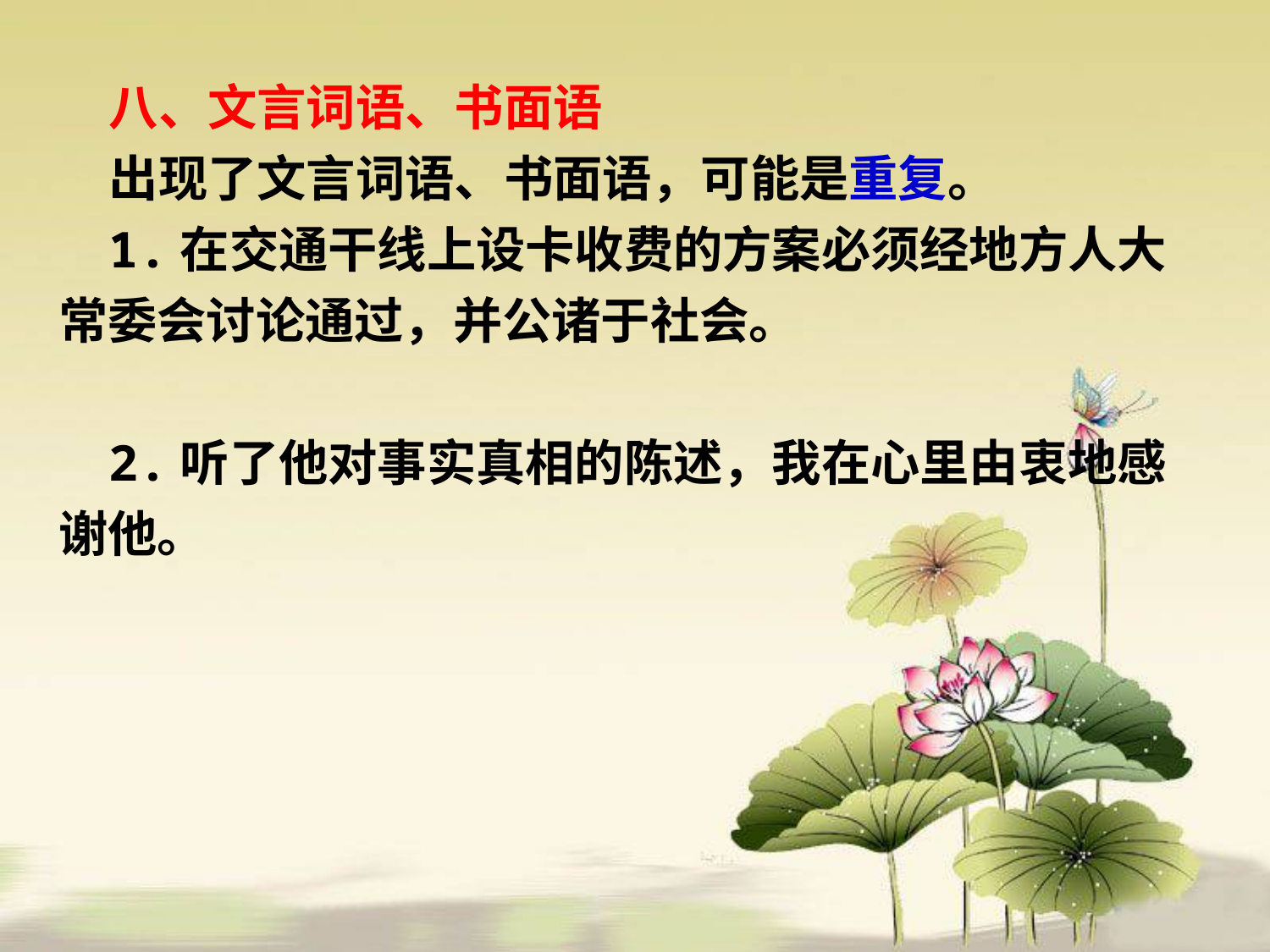

八、文言词语、书面语
出现了文言词语、书面语，可能是重复。
1.在交通干线上设卡收费的方案必须经地方人大常委会讨论通过，并公诸于社会。

2.听了他对事实真相的陈述，我在心里由衷地感谢他。